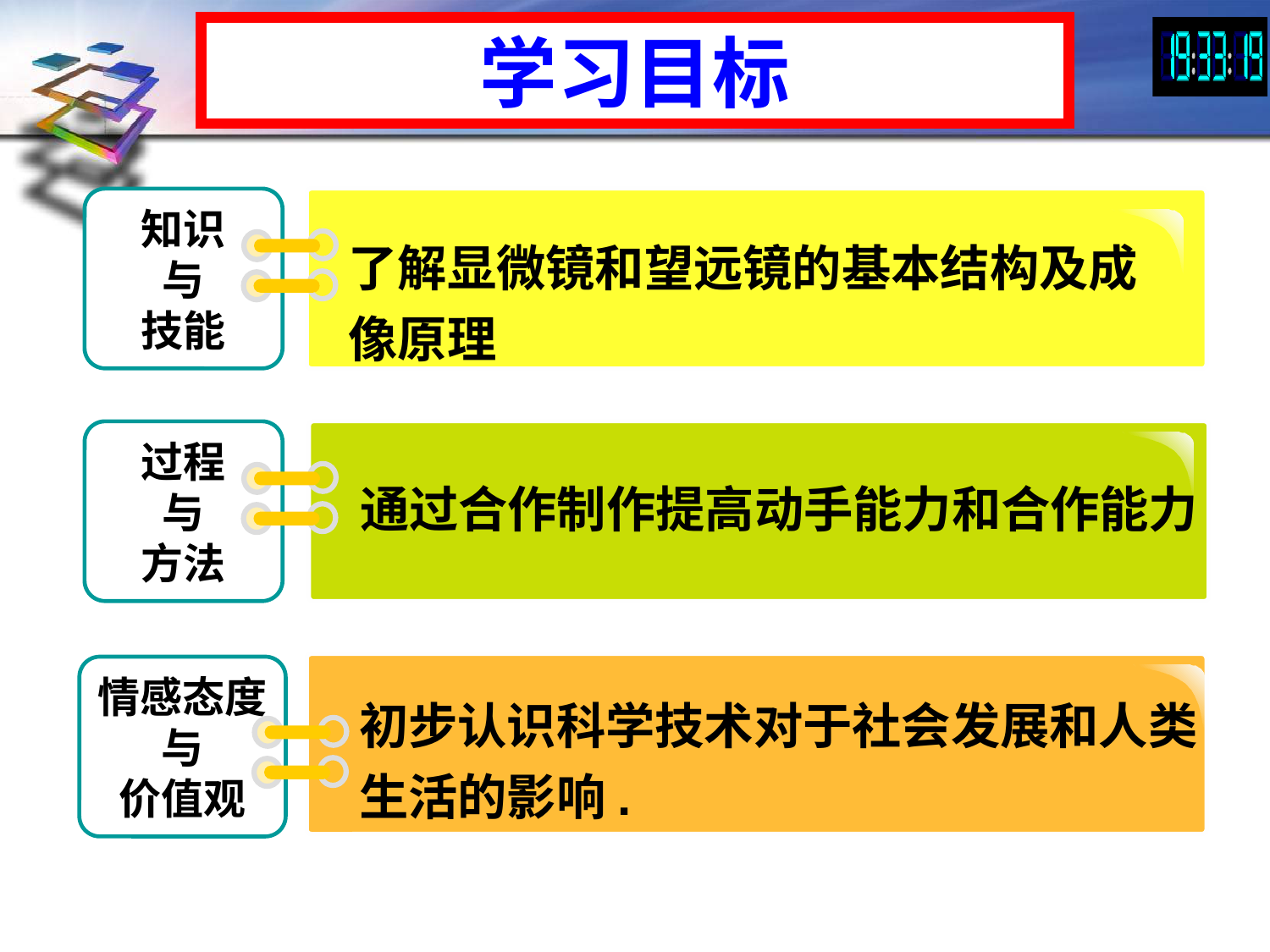

学习目标

知识
与
技能

了解显微镜和望远镜的基本结构及成像原理

过程
与
方法

通过合作制作提高动手能力和合作能力

情感态度
与
价值观

初步认识科学技术对于社会发展和人类生活的影响.

2